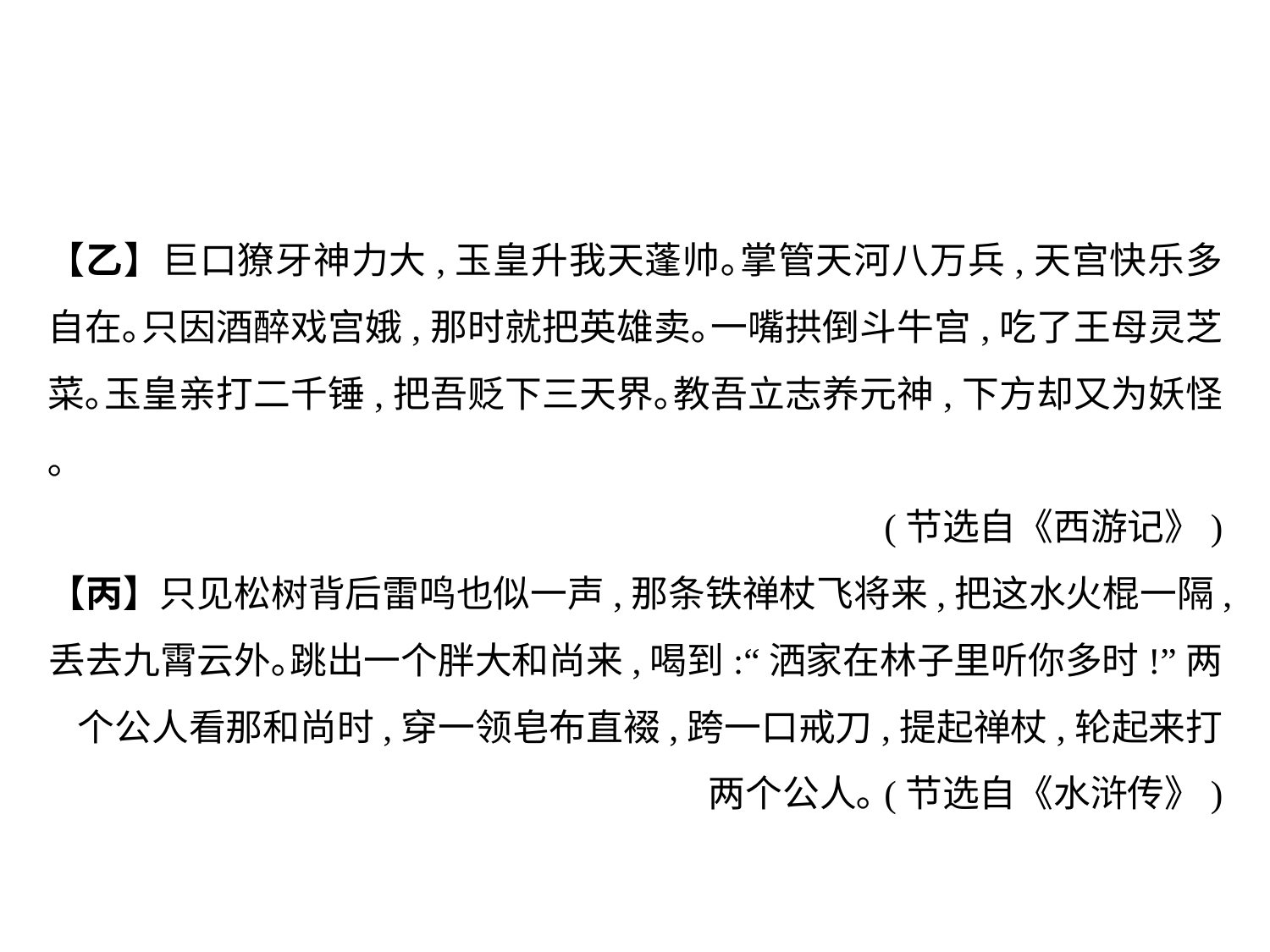

【乙】巨口獠牙神力大,玉皇升我天蓬帅｡掌管天河八万兵,天宫快乐多自在｡只因酒醉戏宫娥,那时就把英雄卖｡一嘴拱倒斗牛宫,吃了王母灵芝菜｡玉皇亲打二千锤,把吾贬下三天界｡教吾立志养元神,下方却又为妖怪｡
(节选自《西游记》)
【丙】只见松树背后雷鸣也似一声,那条铁禅杖飞将来,把这水火棍一隔,丢去九霄云外｡跳出一个胖大和尚来,喝到:“洒家在林子里听你多时!”两个公人看那和尚时,穿一领皂布直裰,跨一口戒刀,提起禅杖,轮起来打两个公人｡(节选自《水浒传》)